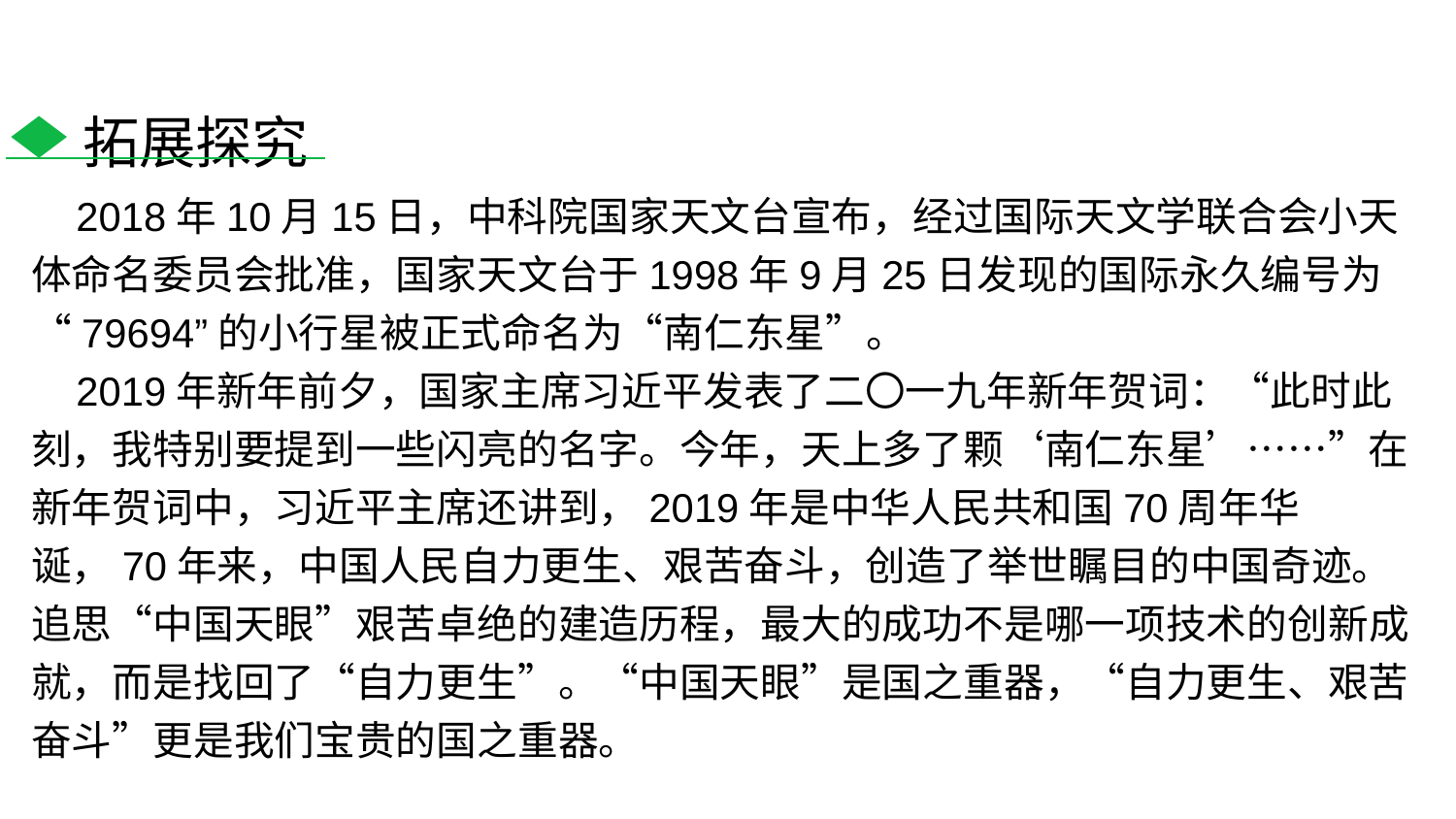

拓展探究

    2018年10月15日，中科院国家天文台宣布，经过国际天文学联合会小天体命名委员会批准，国家天文台于1998年9月25日发现的国际永久编号为“79694”的小行星被正式命名为“南仁东星”。
    2019年新年前夕，国家主席习近平发表了二〇一九年新年贺词：“此时此刻，我特别要提到一些闪亮的名字。今年，天上多了颗‘南仁东星’……”在新年贺词中，习近平主席还讲到，2019年是中华人民共和国70周年华诞，70年来，中国人民自力更生、艰苦奋斗，创造了举世瞩目的中国奇迹。追思“中国天眼”艰苦卓绝的建造历程，最大的成功不是哪一项技术的创新成就，而是找回了“自力更生”。“中国天眼”是国之重器，“自力更生、艰苦奋斗”更是我们宝贵的国之重器。